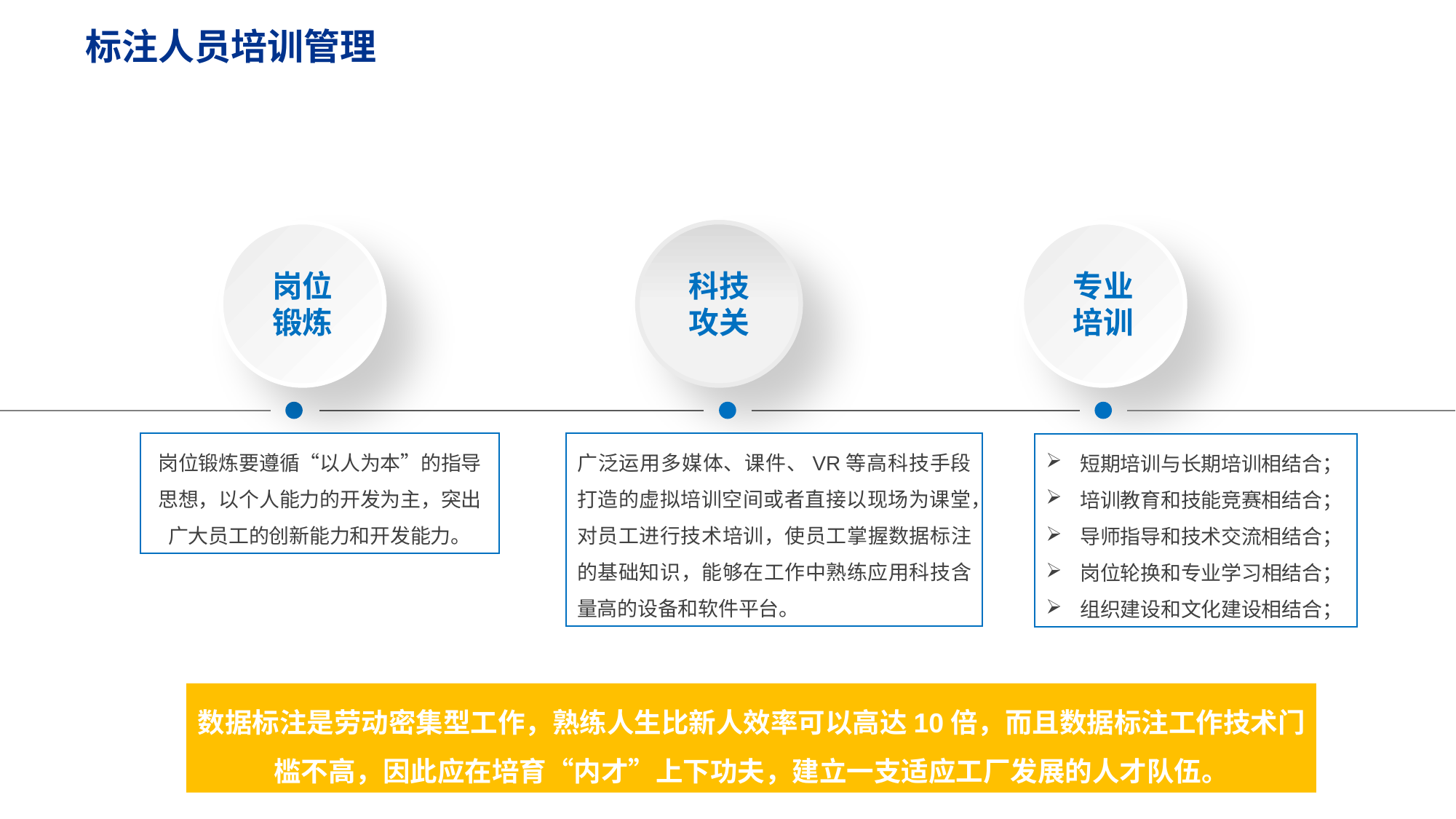

标注人员培训管理
岗位
锻炼
科技
攻关
专业
培训

岗位锻炼要遵循“以人为本”的指导思想，以个人能力的开发为主，突出广大员工的创新能力和开发能力。
广泛运用多媒体、课件、VR等高科技手段打造的虚拟培训空间或者直接以现场为课堂，对员工进行技术培训，使员工掌握数据标注的基础知识，能够在工作中熟练应用科技含量高的设备和软件平台。
短期培训与长期培训相结合；
培训教育和技能竞赛相结合；
导师指导和技术交流相结合；
岗位轮换和专业学习相结合；
组织建设和文化建设相结合；
数据标注是劳动密集型工作，熟练人生比新人效率可以高达10倍，而且数据标注工作技术门槛不高，因此应在培育“内才”上下功夫，建立一支适应工厂发展的人才队伍。